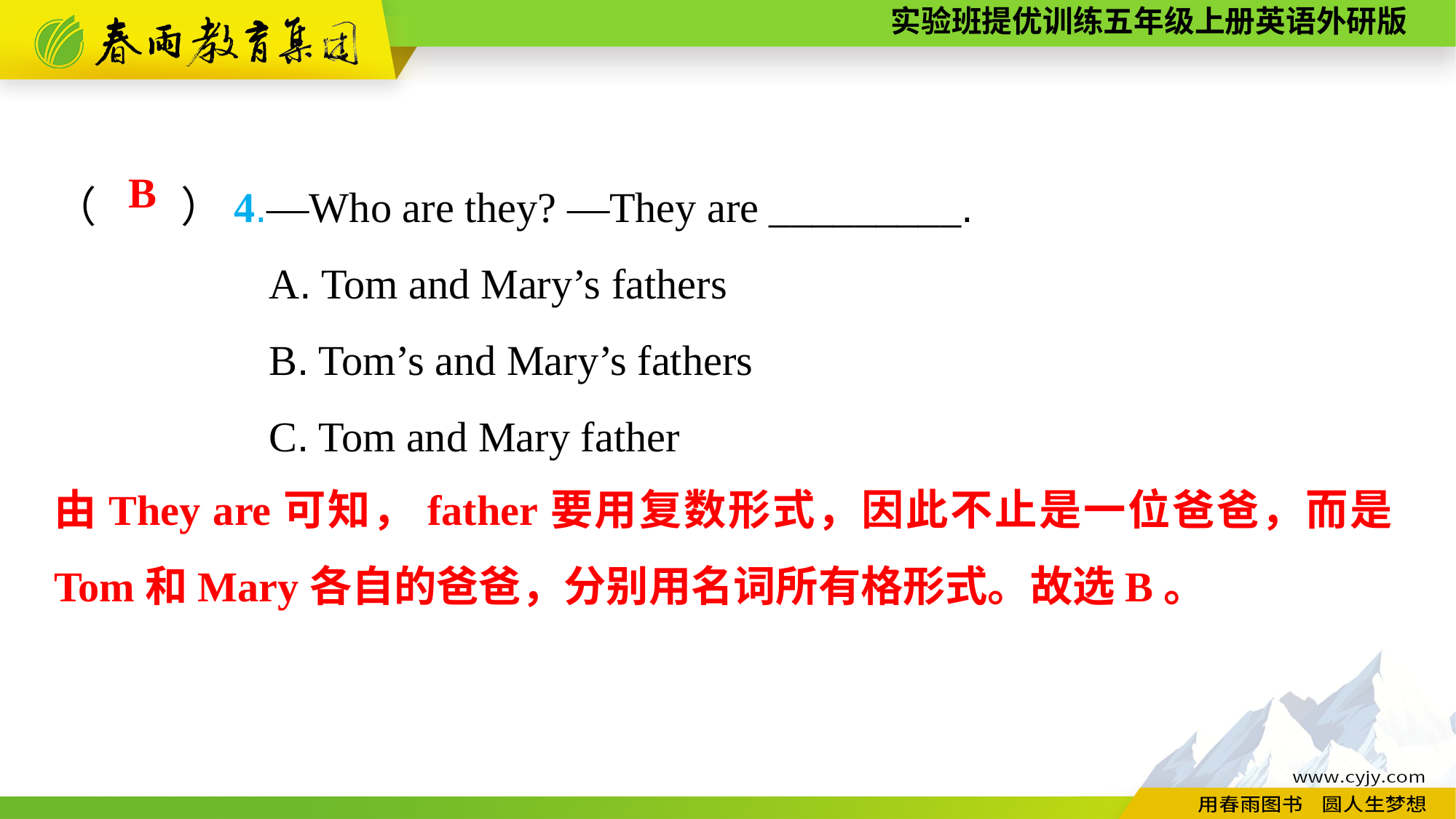

（　　）4.—Who are they? —They are _________.
A. Tom and Mary’s fathers
B. Tom’s and Mary’s fathers
C. Tom and Mary father
B
由They are可知，father要用复数形式，因此不止是一位爸爸，而是Tom和Mary各自的爸爸，分别用名词所有格形式。故选B。